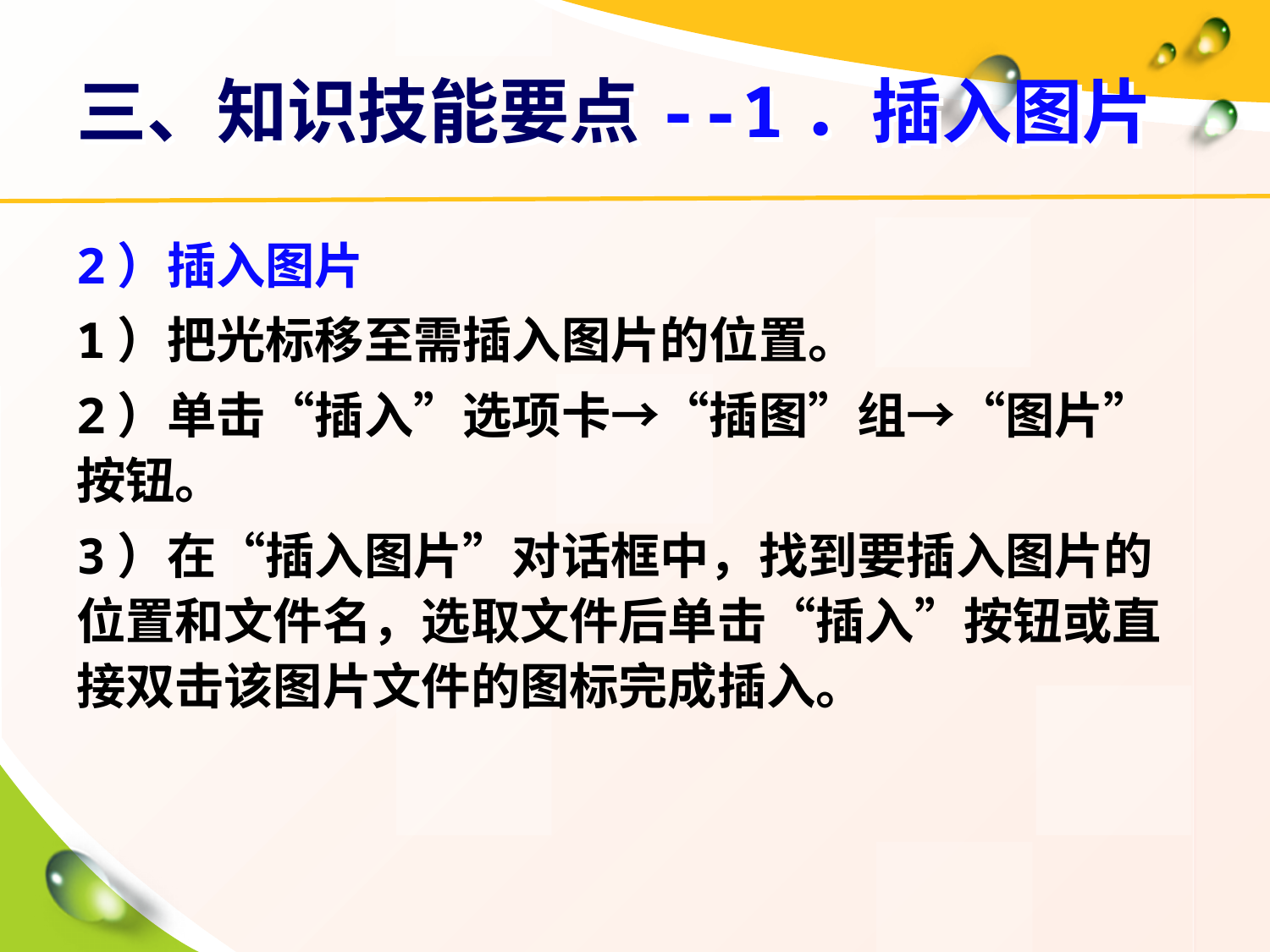

# 三、知识技能要点--1．插入图片
2）插入图片
1）把光标移至需插入图片的位置。
2）单击“插入”选项卡→“插图”组→“图片”按钮。
3）在“插入图片”对话框中，找到要插入图片的位置和文件名，选取文件后单击“插入”按钮或直接双击该图片文件的图标完成插入。